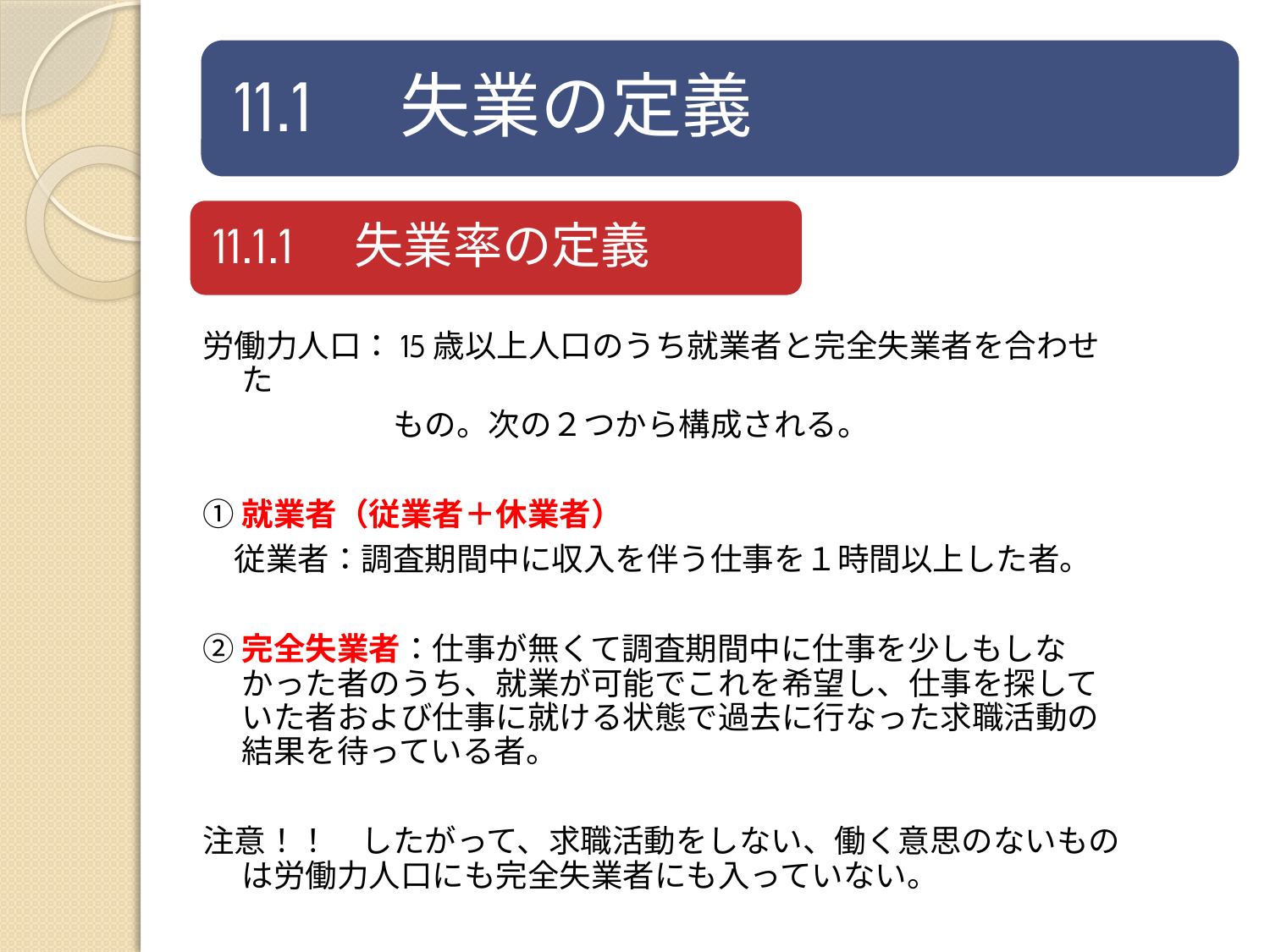

11.1　失業の定義
11.1.1　失業率の定義
労働力人口：15歳以上人口のうち就業者と完全失業者を合わせた
　　　　　　もの。次の２つから構成される。

①就業者（従業者＋休業者）
　従業者：調査期間中に収入を伴う仕事を１時間以上した者。

②完全失業者：仕事が無くて調査期間中に仕事を少しもしなかった者のうち、就業が可能でこれを希望し、仕事を探していた者および仕事に就ける状態で過去に行なった求職活動の結果を待っている者。

注意！！　したがって、求職活動をしない、働く意思のないものは労働力人口にも完全失業者にも入っていない。